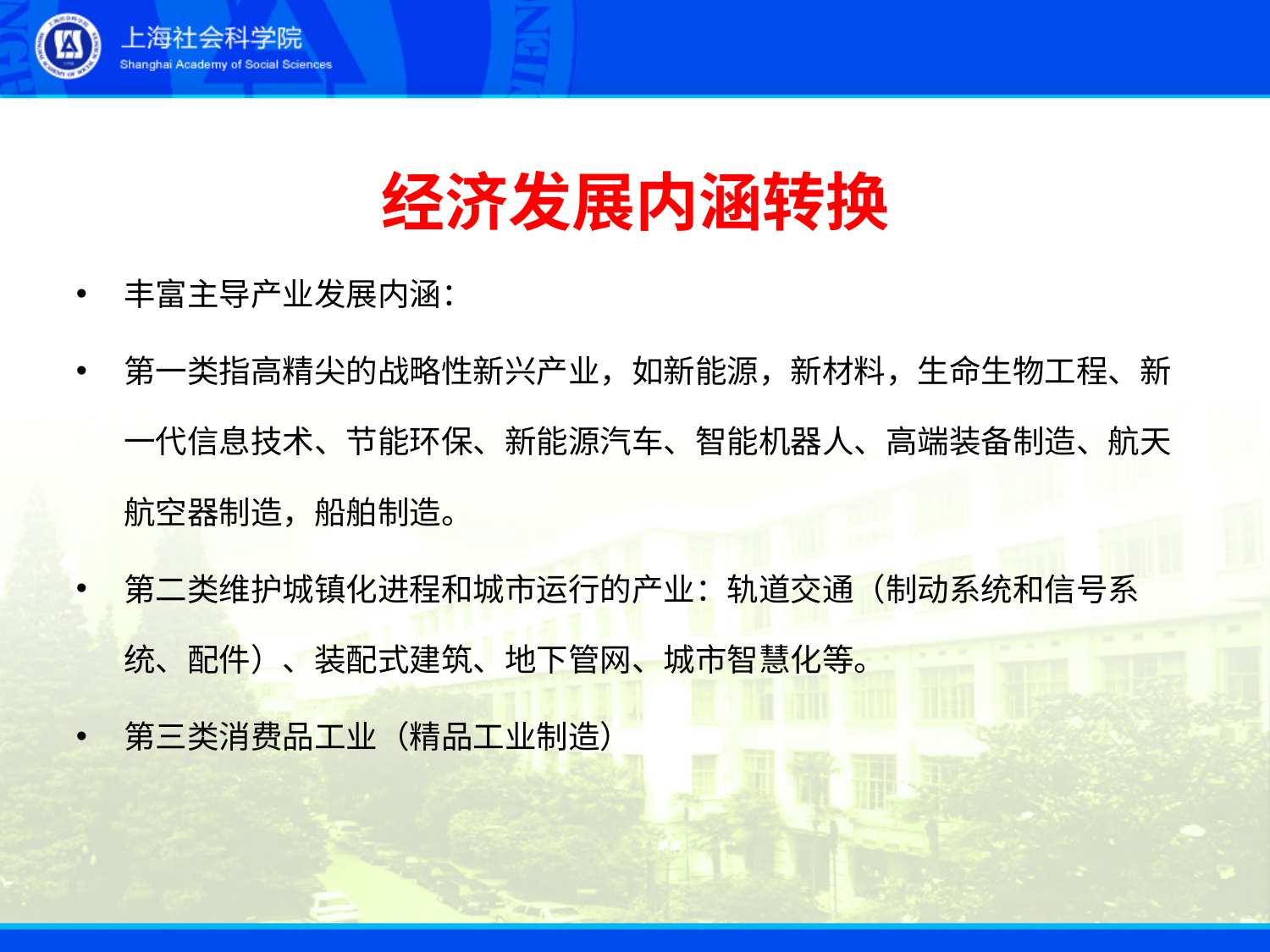

# 经济发展内涵转换
丰富主导产业发展内涵：
第一类指高精尖的战略性新兴产业，如新能源，新材料，生命生物工程、新一代信息技术、节能环保、新能源汽车、智能机器人、高端装备制造、航天航空器制造，船舶制造。
第二类维护城镇化进程和城市运行的产业：轨道交通（制动系统和信号系统、配件）、装配式建筑、地下管网、城市智慧化等。
第三类消费品工业（精品工业制造）